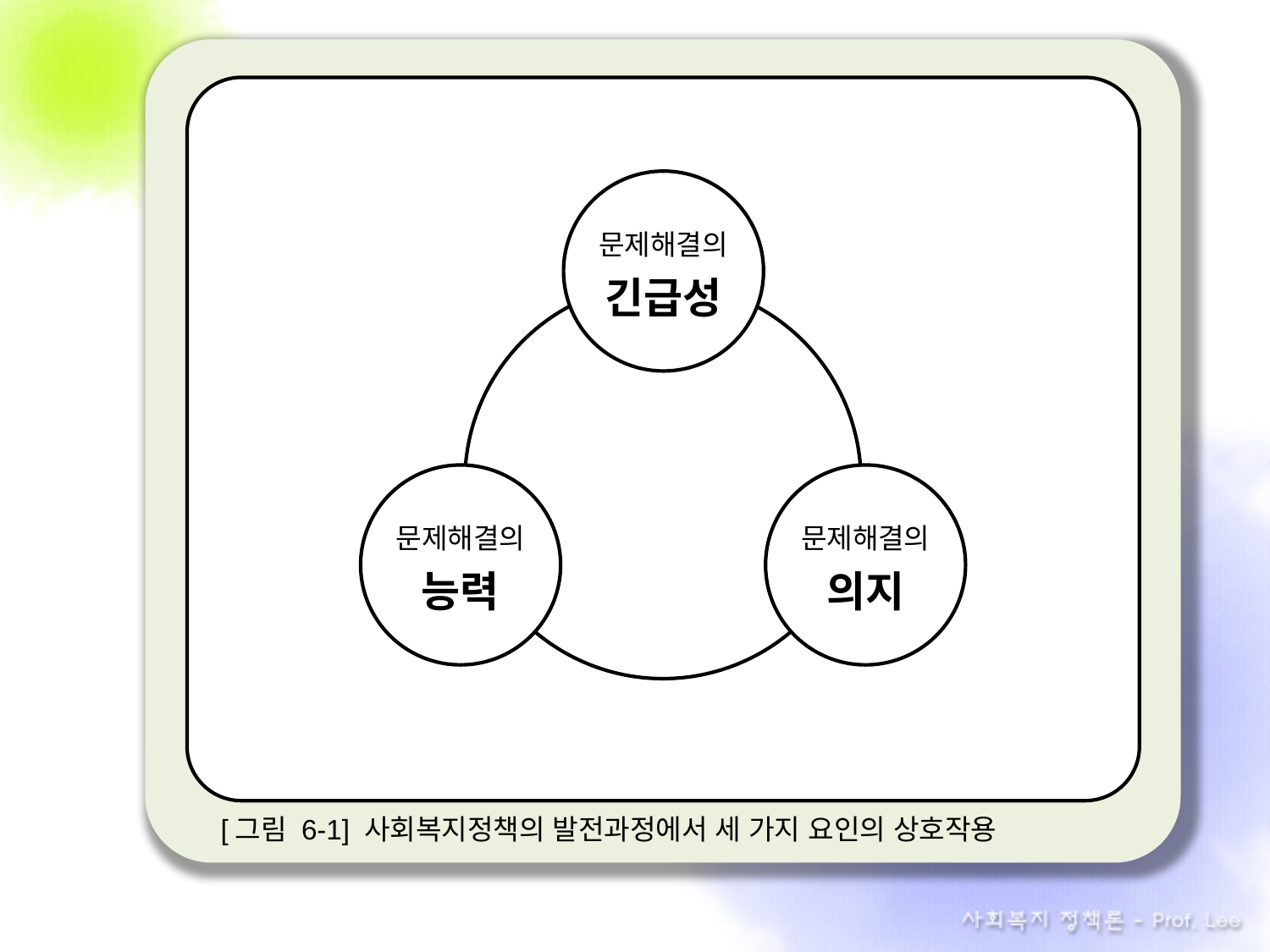

[그림 6-1] 사회복지정책의 발전과정에서 세 가지 요인의 상호작용

문제해결의 긴급성
문제해결의 의지
문제해결의 능력